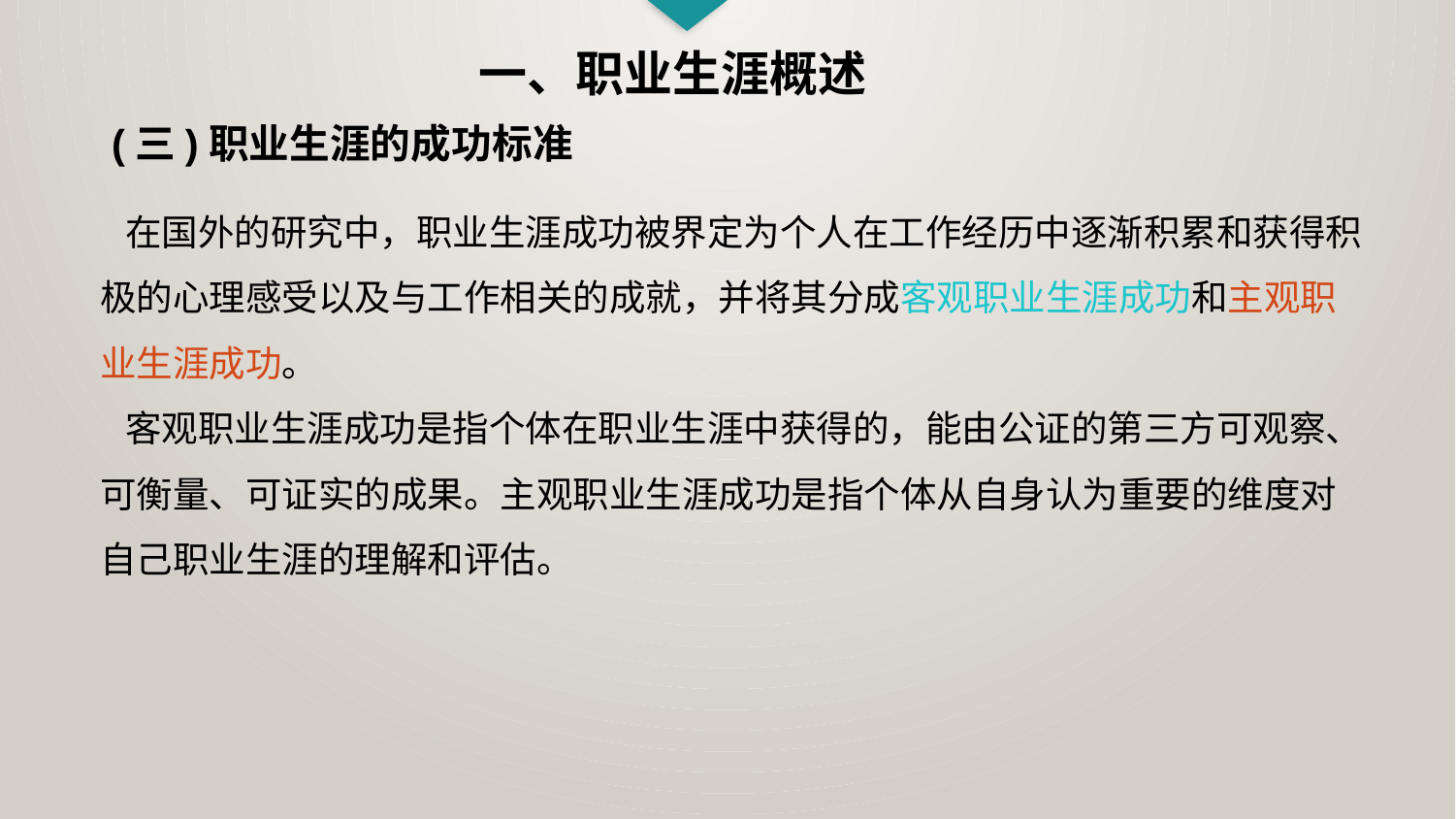

一、职业生涯概述
(三)职业生涯的成功标准
  在国外的研究中，职业生涯成功被界定为个人在工作经历中逐渐积累和获得积极的心理感受以及与工作相关的成就，并将其分成客观职业生涯成功和主观职业生涯成功。
  客观职业生涯成功是指个体在职业生涯中获得的，能由公证的第三方可观察、可衡量、可证实的成果。主观职业生涯成功是指个体从自身认为重要的维度对自己职业生涯的理解和评估。
13